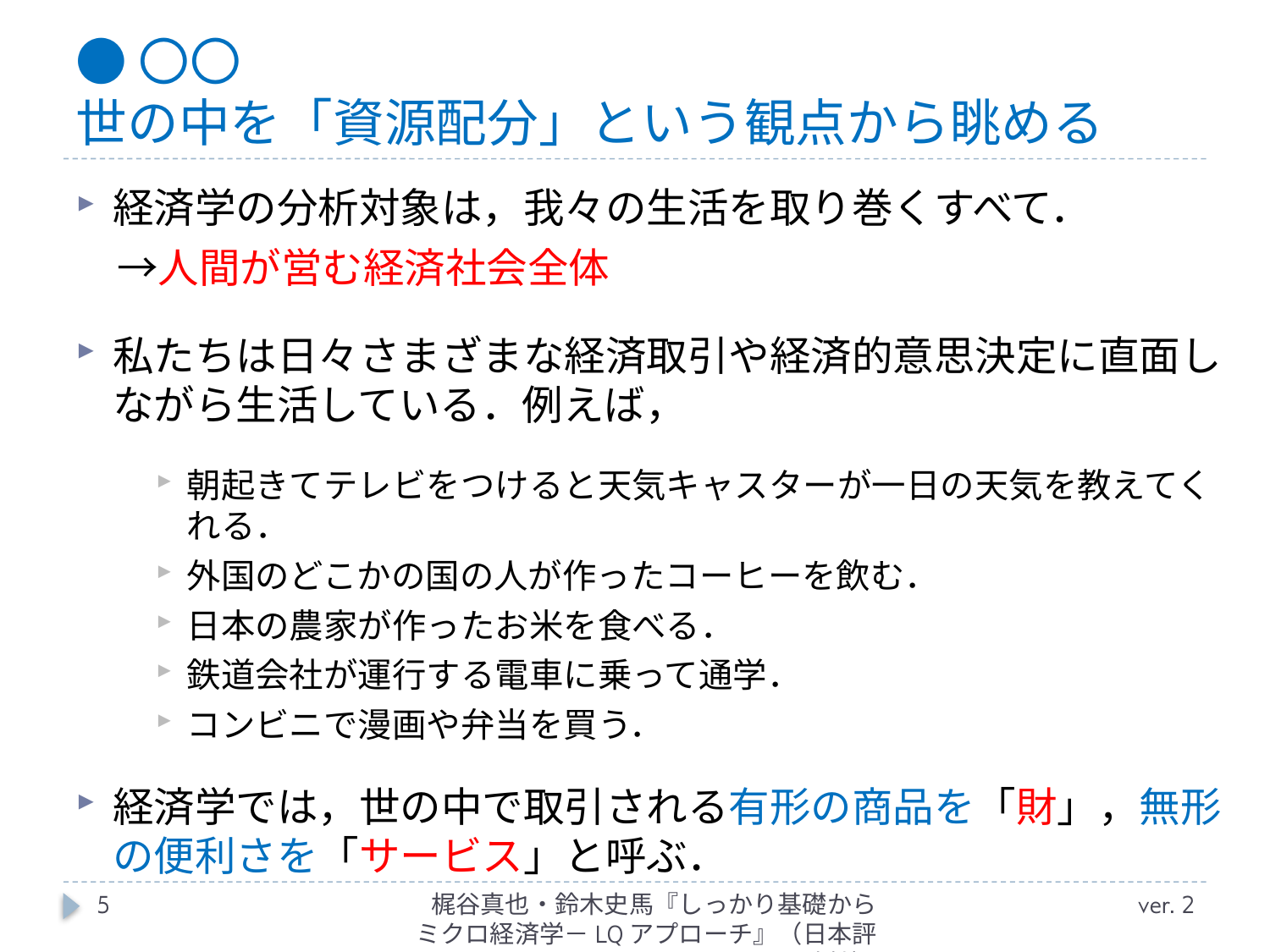

# ●〇〇 世の中を「資源配分」という観点から眺める
経済学の分析対象は，我々の生活を取り巻くすべて．
　→人間が営む経済社会全体

私たちは日々さまざまな経済取引や経済的意思決定に直面しながら生活している．例えば，

朝起きてテレビをつけると天気キャスターが一日の天気を教えてくれる．
外国のどこかの国の人が作ったコーヒーを飲む．
日本の農家が作ったお米を食べる．
鉄道会社が運行する電車に乗って通学．
コンビニで漫画や弁当を買う．

経済学では，世の中で取引される有形の商品を「財」，無形の便利さを「サービス」と呼ぶ．
5
梶谷真也・鈴木史馬『しっかり基礎からミクロ経済学－LQアプローチ』（日本評論社）
ver. 2